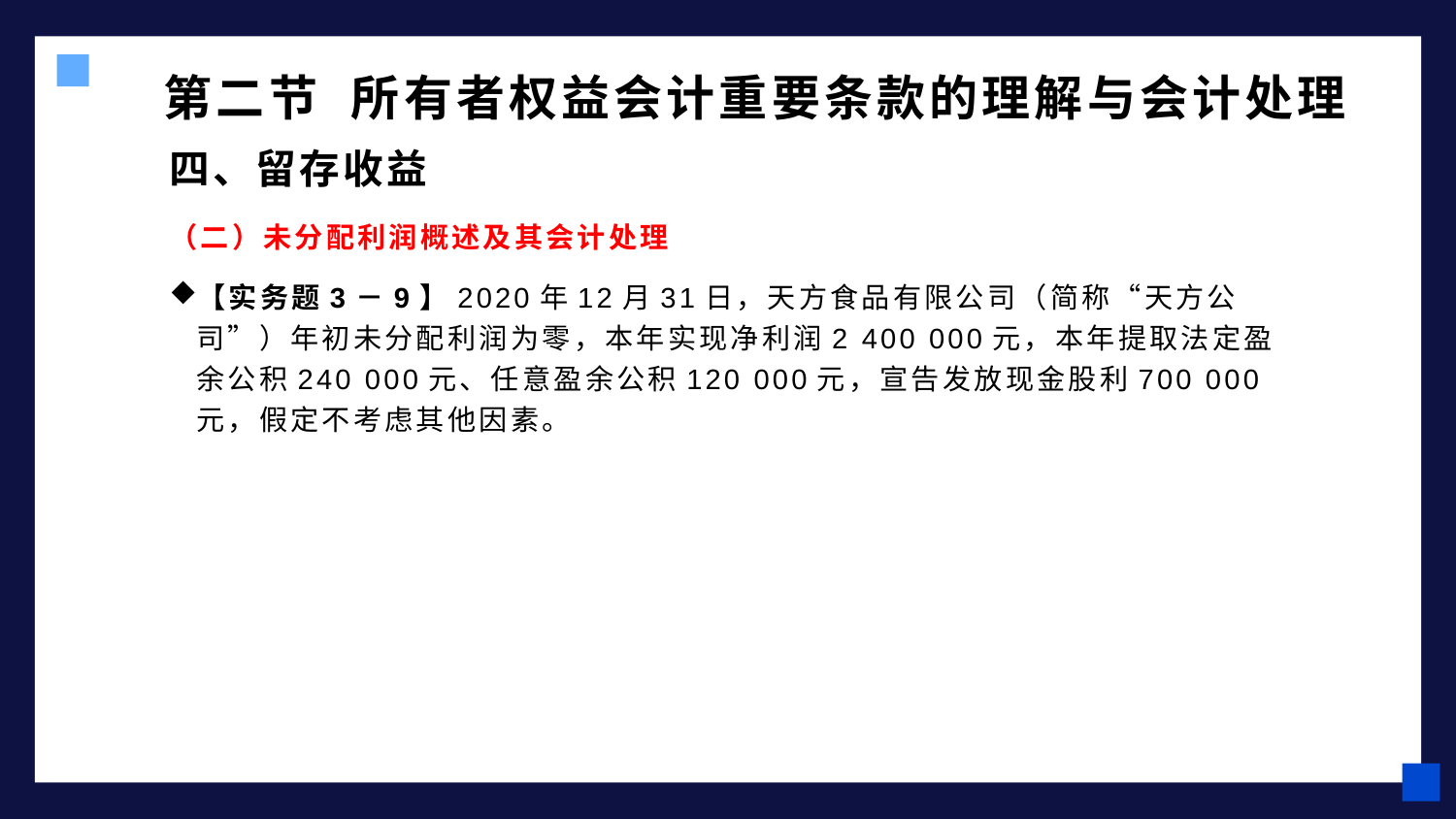

# 第二节  所有者权益会计重要条款的理解与会计处理
四、留存收益
（二）未分配利润概述及其会计处理
【实务题3－9】2020年12月31日，天方食品有限公司（简称“天方公司”）年初未分配利润为零，本年实现净利润2 400 000元，本年提取法定盈余公积240 000元、任意盈余公积120 000元，宣告发放现金股利700 000元，假定不考虑其他因素。